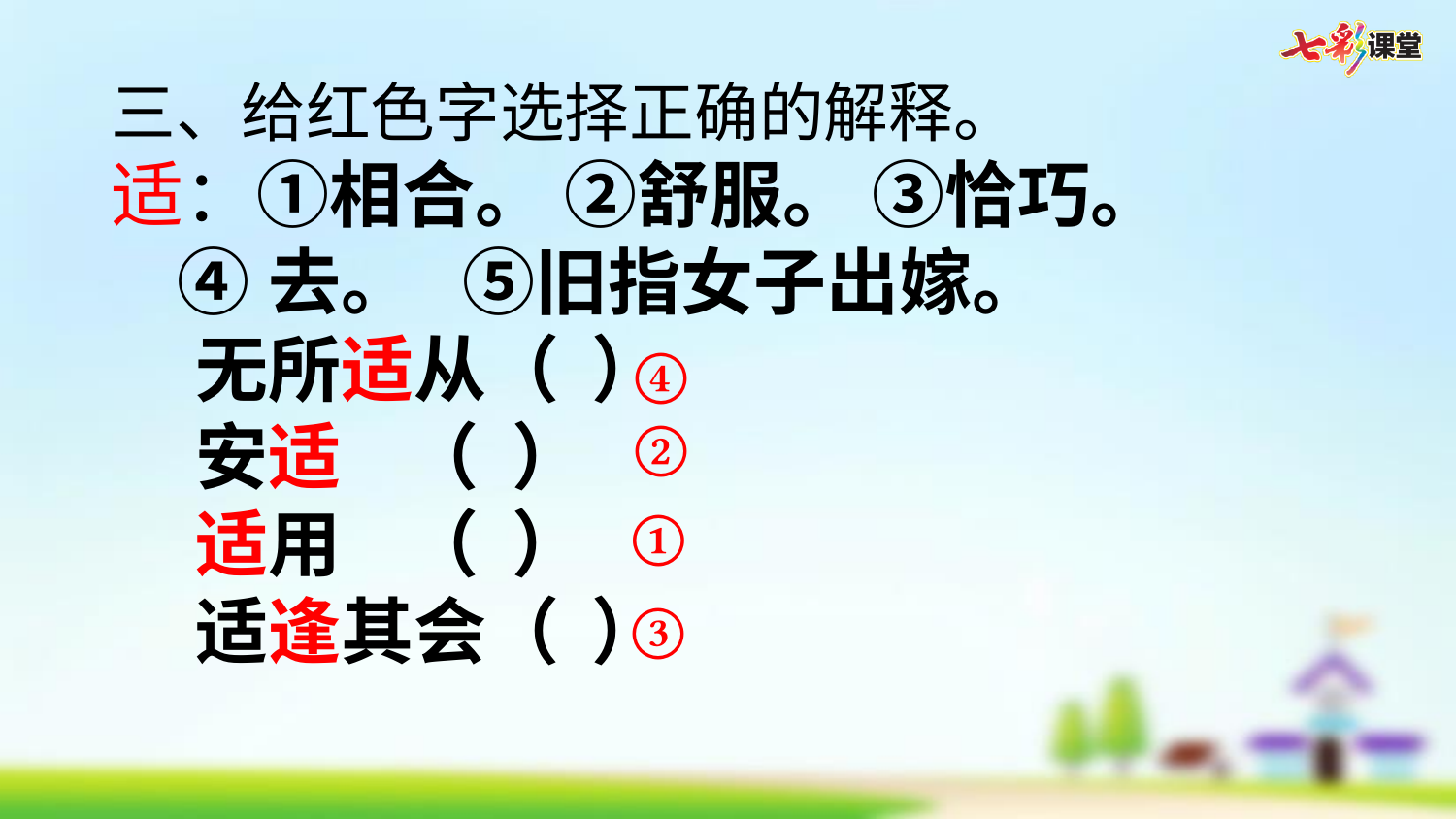

三、给红色字选择正确的解释。
适：①相合。 ②舒服。 ③恰巧。
    ④去。   ⑤旧指女子出嫁。
    无所适从（  ）
    安适    （  ）
    适用    （  ）
    适逢其会（  ）
④
②
①
③